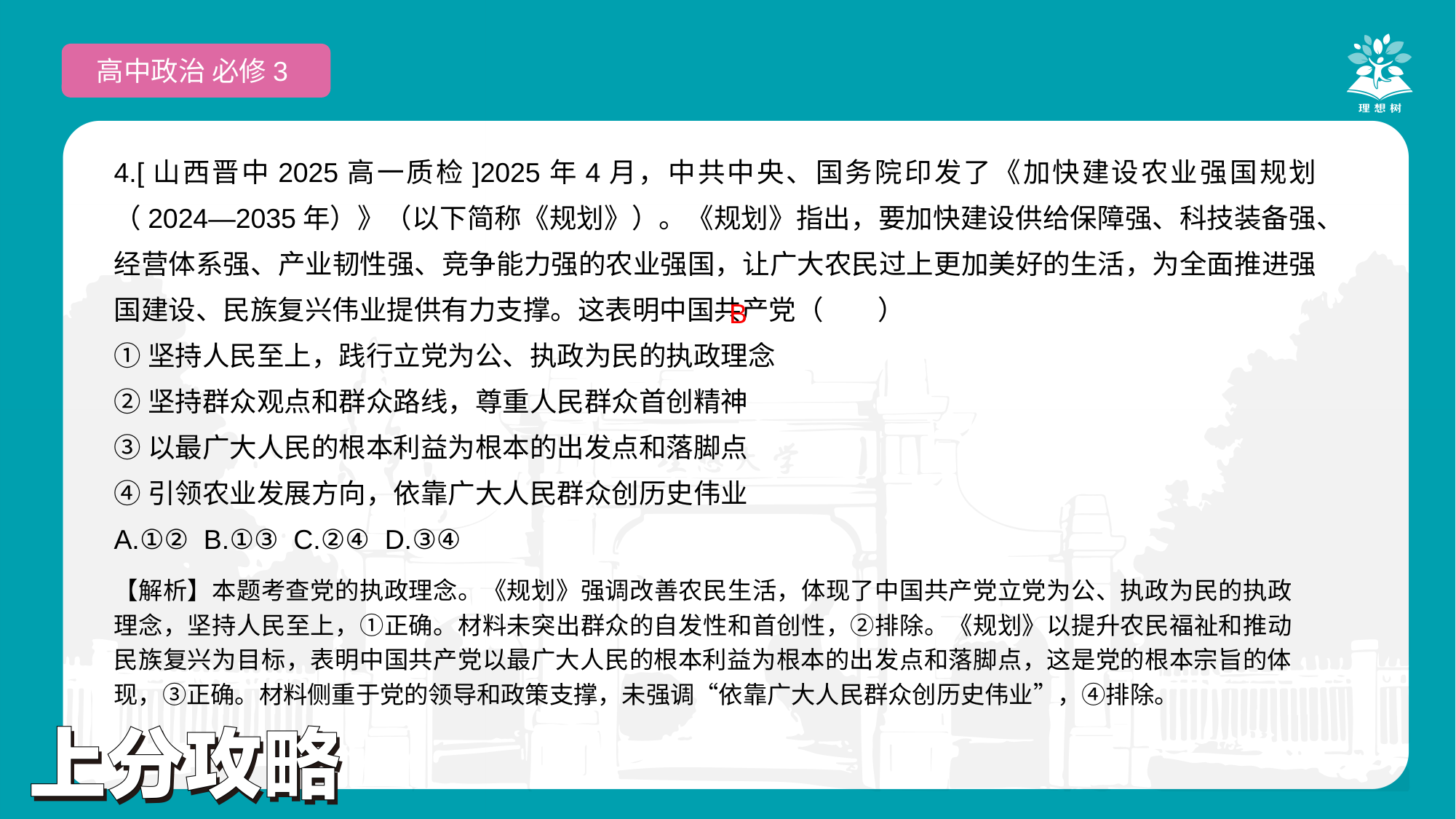

高中政治 必修3
4.[山西晋中2025高一质检]2025年4月，中共中央、国务院印发了《加快建设农业强国规划（2024—2035年）》（以下简称《规划》）。《规划》指出，要加快建设供给保障强、科技装备强、经营体系强、产业韧性强、竞争能力强的农业强国，让广大农民过上更加美好的生活，为全面推进强国建设、民族复兴伟业提供有力支撑。这表明中国共产党（　　）
①坚持人民至上，践行立党为公、执政为民的执政理念
②坚持群众观点和群众路线，尊重人民群众首创精神
③以最广大人民的根本利益为根本的出发点和落脚点
④引领农业发展方向，依靠广大人民群众创历史伟业
A.①②  B.①③  C.②④  D.③④
B
【解析】本题考查党的执政理念。《规划》强调改善农民生活，体现了中国共产党立党为公、执政为民的执政理念，坚持人民至上，①正确。材料未突出群众的自发性和首创性，②排除。《规划》以提升农民福祉和推动民族复兴为目标，表明中国共产党以最广大人民的根本利益为根本的出发点和落脚点，这是党的根本宗旨的体现，③正确。材料侧重于党的领导和政策支撑，未强调“依靠广大人民群众创历史伟业”，④排除。